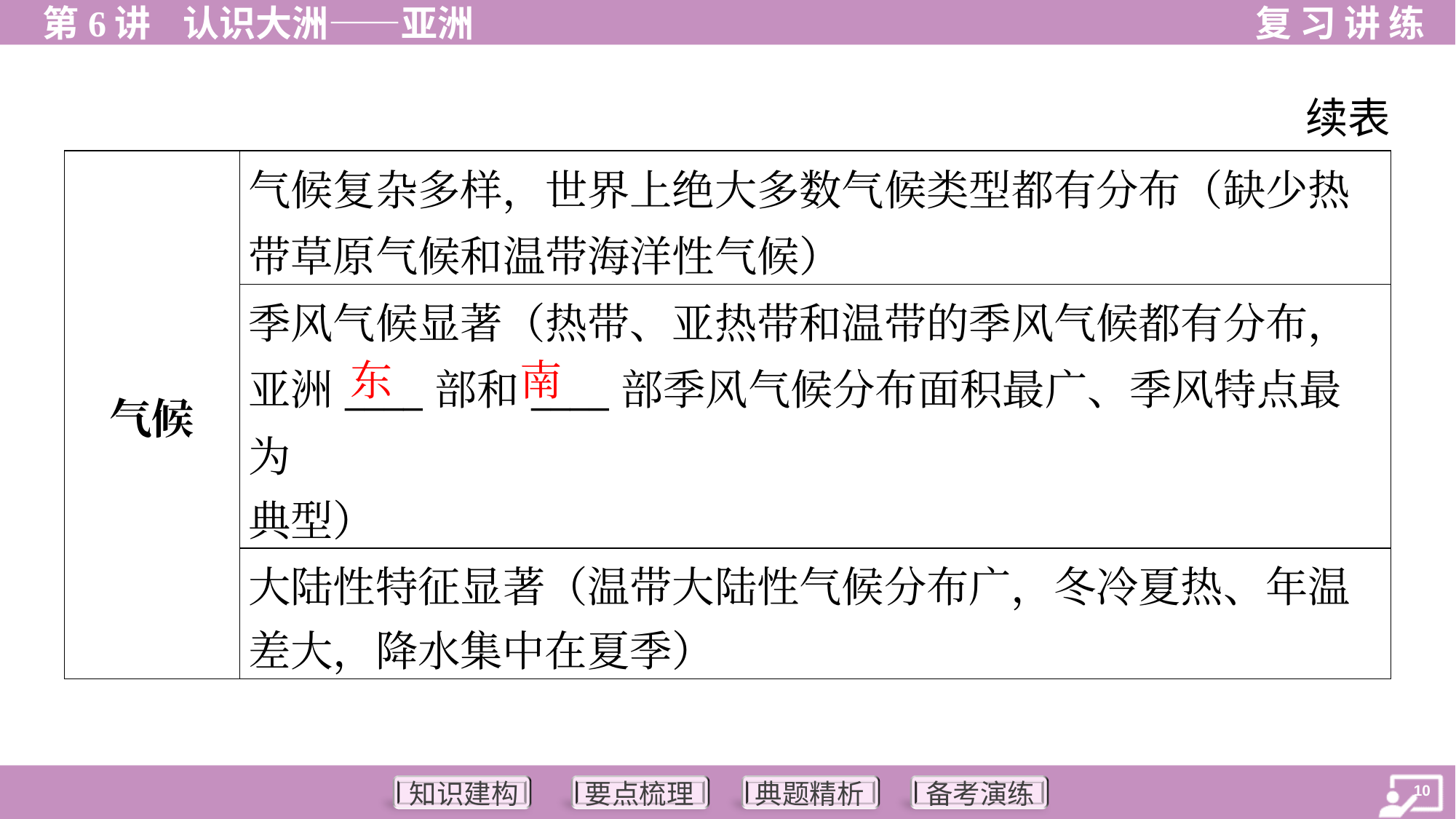

续表
| 气候 | 气候复杂多样，世界上绝大多数气候类型都有分布（缺少热带草原气候和温带海洋性气候） |
| --- | --- |
|  | 季风气候显著（热带、亚热带和温带的季风气候都有分布， 亚洲\_\_\_\_部和\_\_\_\_部季风气候分布面积最广、季风特点最为 典型） |
|  | 大陆性特征显著（温带大陆性气候分布广，冬冷夏热、年温 差大，降水集中在夏季） |
东
南